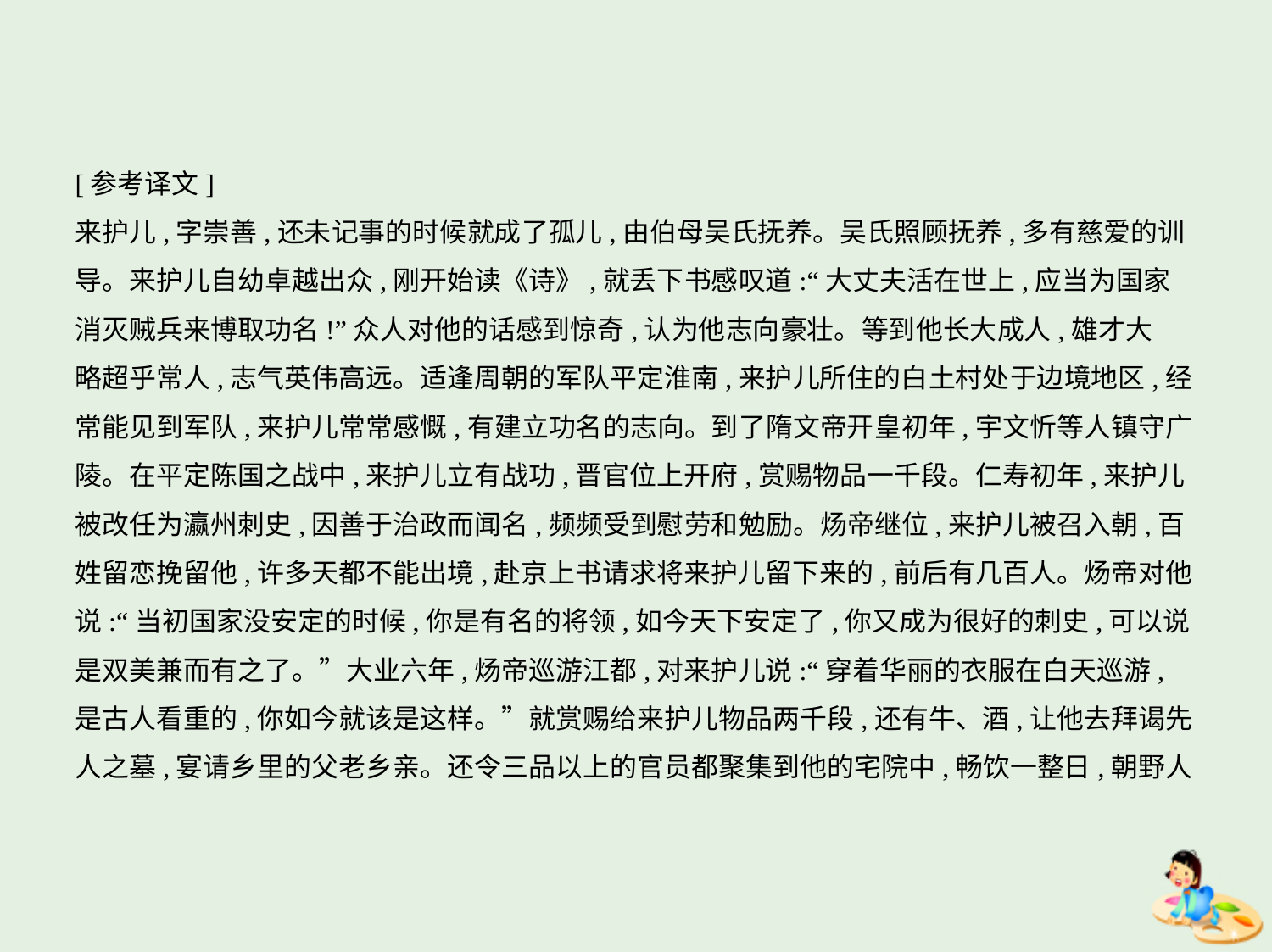

[参考译文]
来护儿,字崇善,还未记事的时候就成了孤儿,由伯母吴氏抚养。吴氏照顾抚养,多有慈爱的训
导。来护儿自幼卓越出众,刚开始读《诗》,就丢下书感叹道:“大丈夫活在世上,应当为国家
消灭贼兵来博取功名!”众人对他的话感到惊奇,认为他志向豪壮。等到他长大成人,雄才大
略超乎常人,志气英伟高远。适逢周朝的军队平定淮南,来护儿所住的白土村处于边境地区,经
常能见到军队,来护儿常常感慨,有建立功名的志向。到了隋文帝开皇初年,宇文忻等人镇守广
陵。在平定陈国之战中,来护儿立有战功,晋官位上开府,赏赐物品一千段。仁寿初年,来护儿
被改任为瀛州刺史,因善于治政而闻名,频频受到慰劳和勉励。炀帝继位,来护儿被召入朝,百
姓留恋挽留他,许多天都不能出境,赴京上书请求将来护儿留下来的,前后有几百人。炀帝对他
说:“当初国家没安定的时候,你是有名的将领,如今天下安定了,你又成为很好的刺史,可以说
是双美兼而有之了。”大业六年,炀帝巡游江都,对来护儿说:“穿着华丽的衣服在白天巡游,
是古人看重的,你如今就该是这样。”就赏赐给来护儿物品两千段,还有牛、酒,让他去拜谒先
人之墓,宴请乡里的父老乡亲。还令三品以上的官员都聚集到他的宅院中,畅饮一整日,朝野人